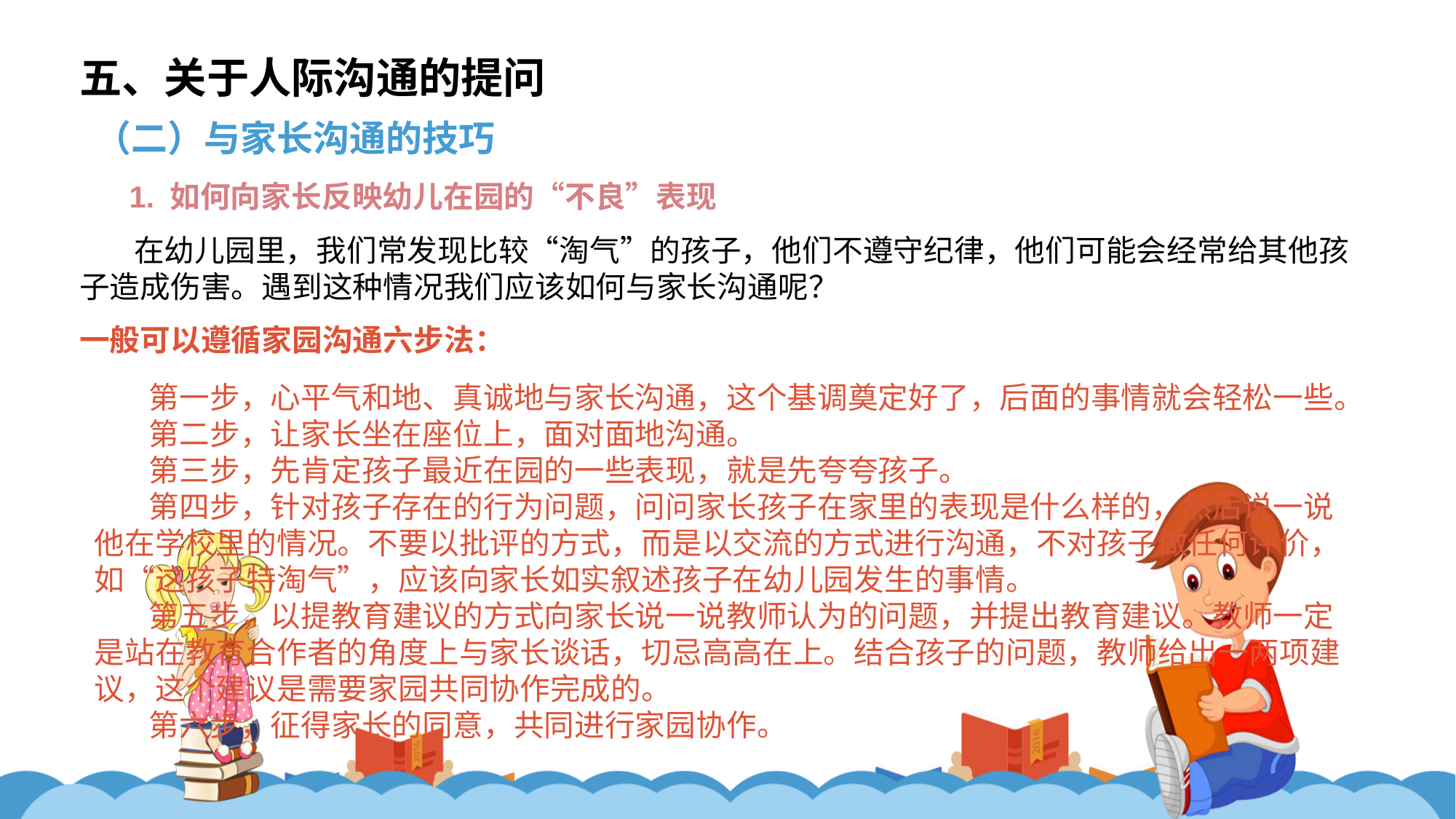

五、关于人际沟通的提问
（二）与家长沟通的技巧
1. 如何向家长反映幼儿在园的“不良”表现
在幼儿园里，我们常发现比较“淘气”的孩子，他们不遵守纪律，他们可能会经常给其他孩子造成伤害。遇到这种情况我们应该如何与家长沟通呢？
一般可以遵循家园沟通六步法：
第一步，心平气和地、真诚地与家长沟通，这个基调奠定好了，后面的事情就会轻松一些。
第二步，让家长坐在座位上，面对面地沟通。
第三步，先肯定孩子最近在园的一些表现，就是先夸夸孩子。
第四步，针对孩子存在的行为问题，问问家长孩子在家里的表现是什么样的，然后说一说他在学校里的情况。不要以批评的方式，而是以交流的方式进行沟通，不对孩子做任何评价，如“这孩子特淘气”，应该向家长如实叙述孩子在幼儿园发生的事情。
第五步，以提教育建议的方式向家长说一说教师认为的问题，并提出教育建议。教师一定是站在教育合作者的角度上与家长谈话，切忌高高在上。结合孩子的问题，教师给出一两项建议，这个建议是需要家园共同协作完成的。
第六步，征得家长的同意，共同进行家园协作。